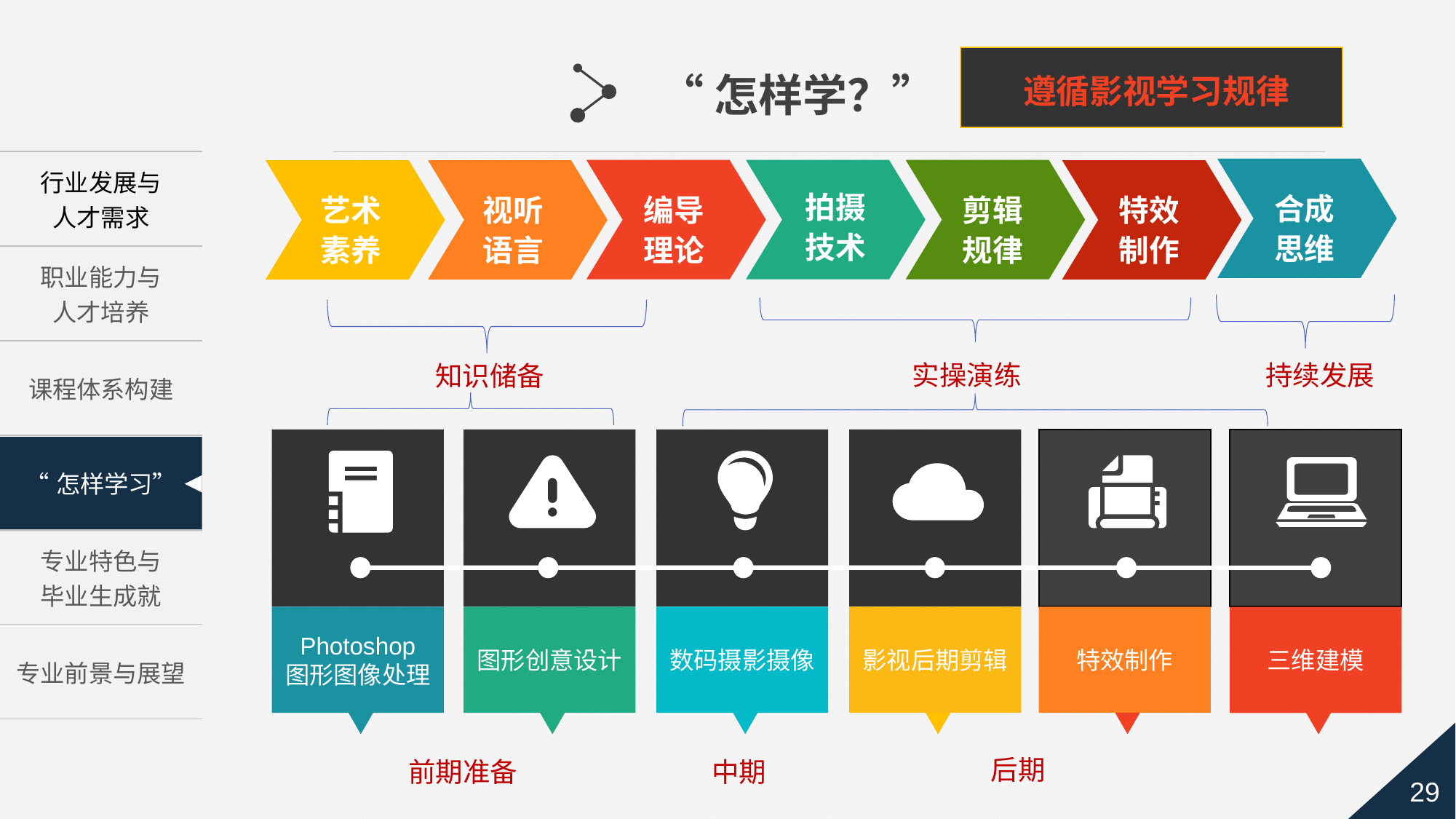

“怎样学？”
遵循影视学习规律

合成
思维

编导
理论

剪辑
规律

特效
制作

艺术
素养

视听
语言

拍摄
技术

持续发展
实操演练
知识储备

二年级

Photoshop
图形图像处理
图形创意设计
数码摄影摄像
影视后期剪辑
特效制作
三维建模

后期
前期准备
中期